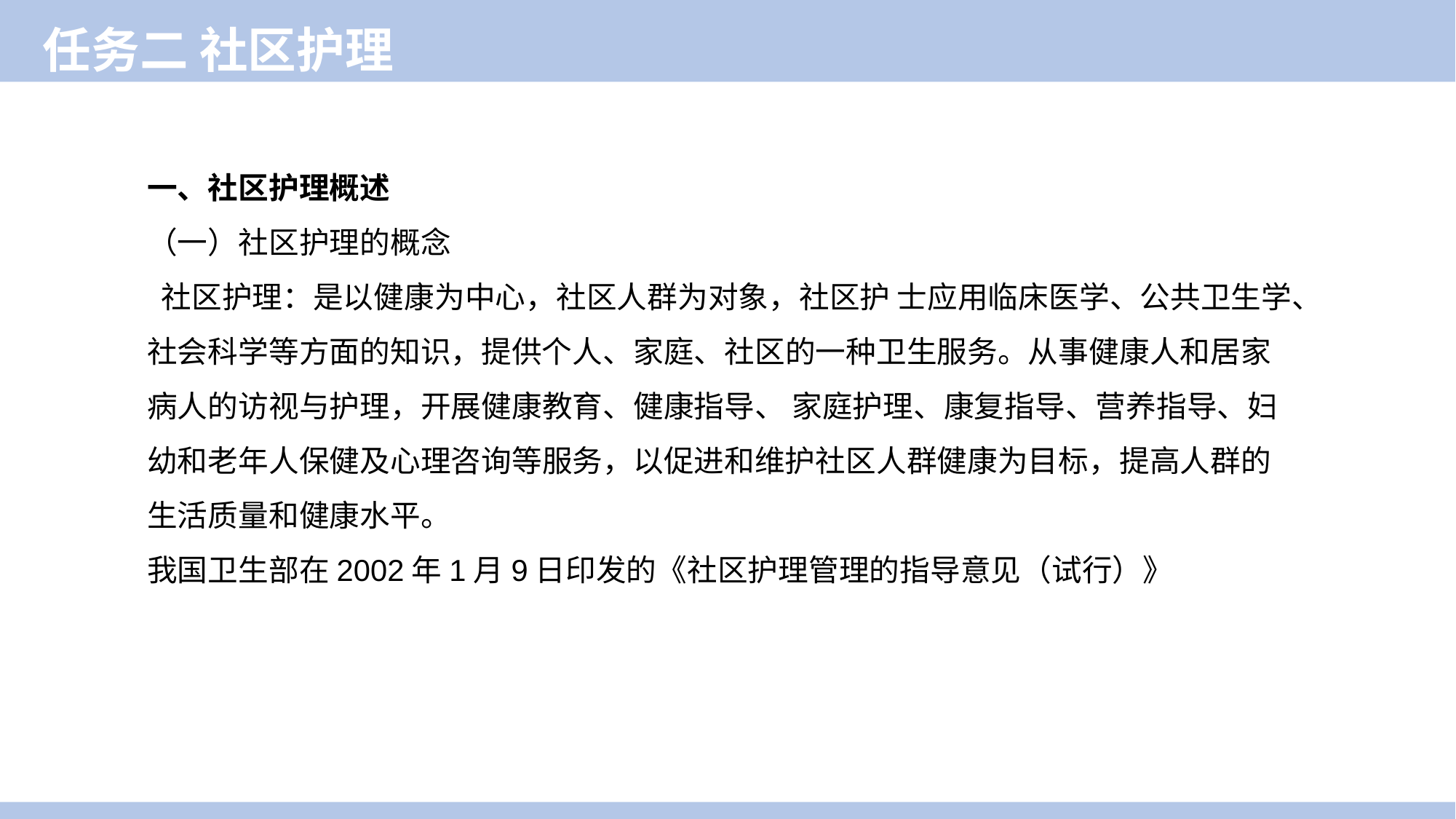

任务二 社区护理
一、社区护理概述
（一）社区护理的概念
 社区护理：是以健康为中心，社区人群为对象，社区护 士应用临床医学、公共卫生学、社会科学等方面的知识，提供个人、家庭、社区的一种卫生服务。从事健康人和居家病人的访视与护理，开展健康教育、健康指导、 家庭护理、康复指导、营养指导、妇幼和老年人保健及心理咨询等服务，以促进和维护社区人群健康为目标，提高人群的生活质量和健康水平。
我国卫生部在2002年1月9日印发的《社区护理管理的指导意见（试行）》